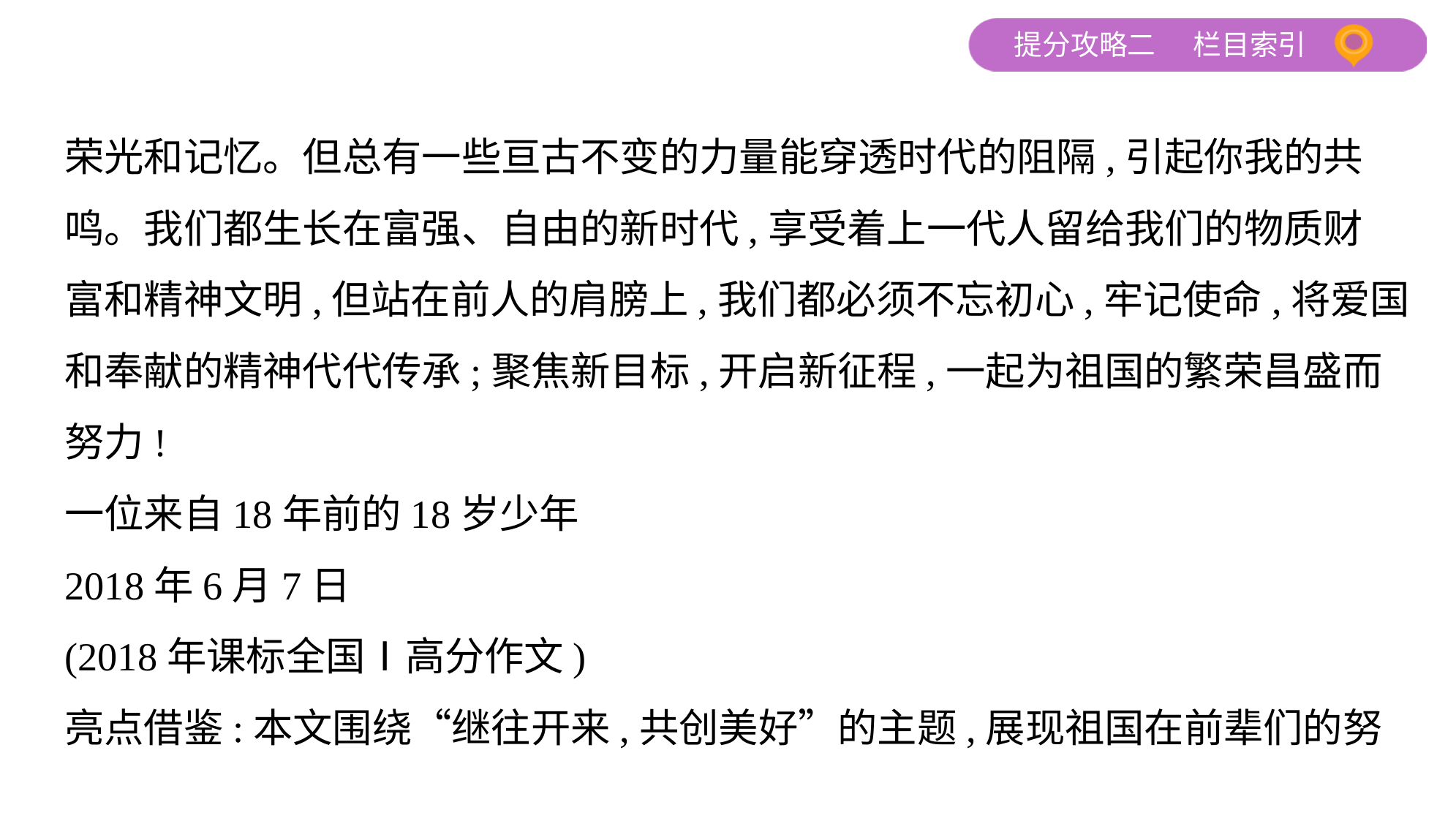

荣光和记忆。但总有一些亘古不变的力量能穿透时代的阻隔,引起你我的共
鸣。我们都生长在富强、自由的新时代,享受着上一代人留给我们的物质财
富和精神文明,但站在前人的肩膀上,我们都必须不忘初心,牢记使命,将爱国
和奉献的精神代代传承;聚焦新目标,开启新征程,一起为祖国的繁荣昌盛而
努力!
一位来自18年前的18岁少年
2018年6月7日
(2018年课标全国Ⅰ高分作文)
亮点借鉴:本文围绕“继往开来,共创美好”的主题,展现祖国在前辈们的努